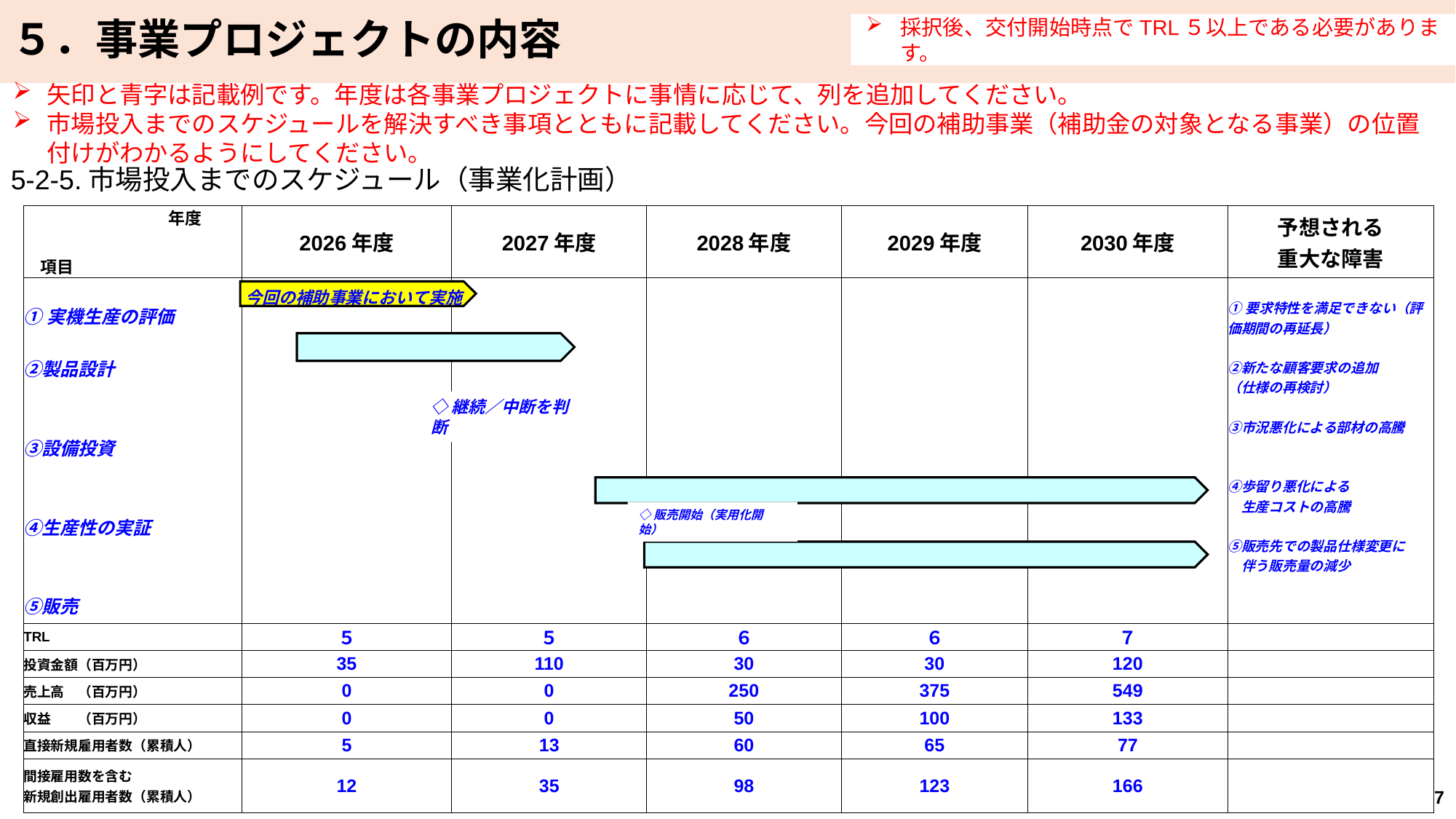

５．事業プロジェクトの内容
採択後、交付開始時点でTRL５以上である必要があります。

矢印と青字は記載例です。年度は各事業プロジェクトに事情に応じて、列を追加してください。
市場投入までのスケジュールを解決すべき事項とともに記載してください。今回の補助事業（補助金の対象となる事業）の位置付けがわかるようにしてください。
5-2-5.市場投入までのスケジュール（事業化計画）
| 年度 　項目 | 2026年度 | 2027年度 | 2028年度 | 2029年度 | 2030年度 | 予想される 重大な障害 |
| --- | --- | --- | --- | --- | --- | --- |
| ①実機生産の評価 ②製品設計 ③設備投資 ④生産性の実証 ⑤販売 |  |  |  |  |  | ①要求特性を満足できない（評価期間の再延長） ②新たな顧客要求の追加 （仕様の再検討） ③市況悪化による部材の高騰 ④歩留り悪化による 　生産コストの高騰 ⑤販売先での製品仕様変更に　 　伴う販売量の減少 |
| TRL | ５ | ５ | ６ | ６ | ７ |  |
| 投資金額（百万円） | 35 | 110 | 30 | 30 | 120 |  |
| 売上高　（百万円） | 0 | 0 | 250 | 375 | 549 |  |
| 収益　　（百万円） | 0 | 0 | 50 | 100 | 133 |  |
| 直接新規雇用者数（累積人） | 5 | 13 | 60 | 65 | 77 |  |
| 間接雇用数を含む 新規創出雇用者数（累積人） | 12 | 35 | 98 | 123 | 166 |  |
今回の補助事業において実施

◇継続／中断を判断

◇販売開始（実用化開始）

7